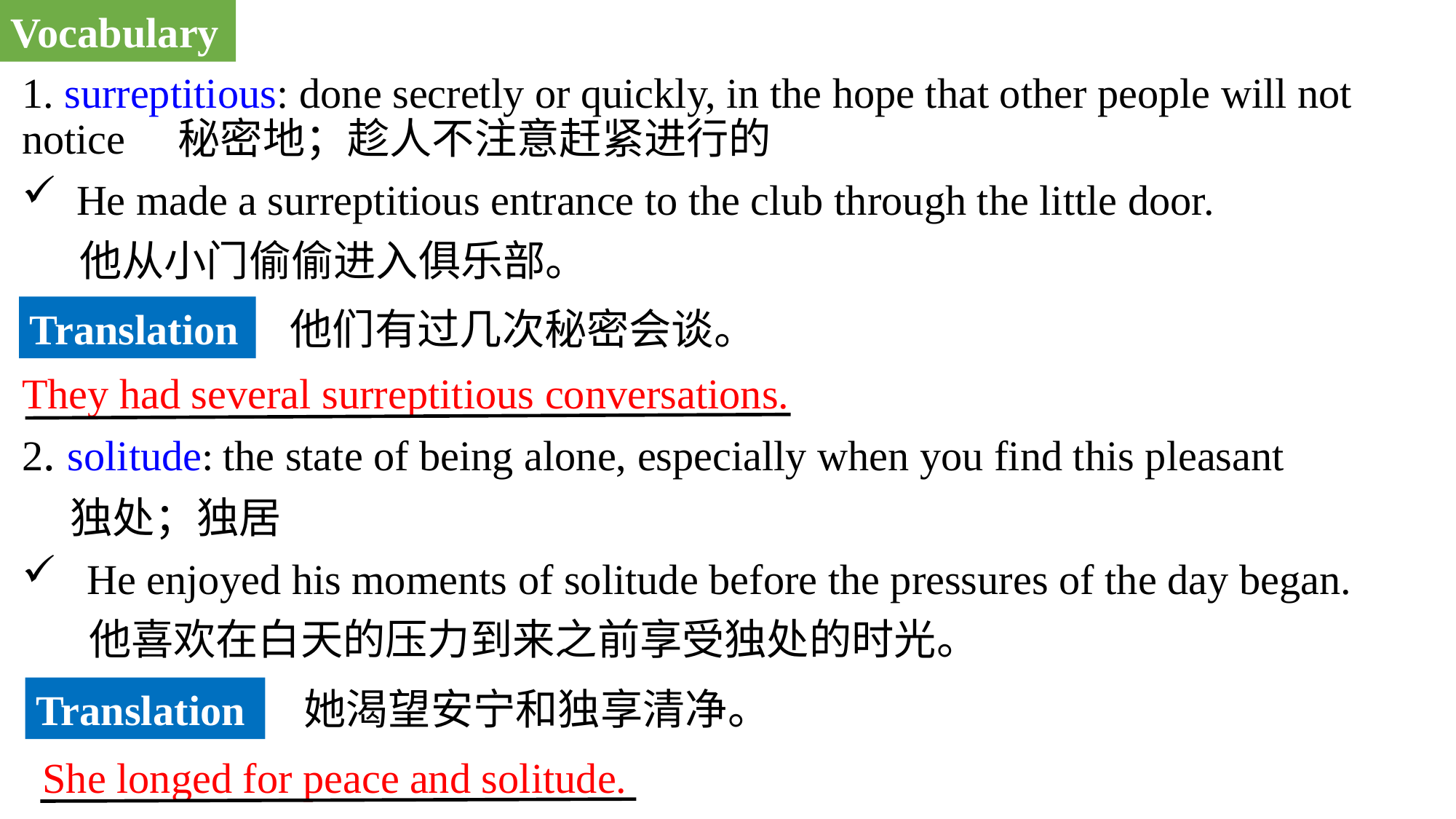

Vocabulary
1. surreptitious: done secretly or quickly, in the hope that other people will not notice    秘密地；趁人不注意赶紧进行的
He made a surreptitious entrance to the club through the little door.
     他从小门偷偷进入俱乐部。

2. solitude: the state of being alone, especially when you find this pleasant
    独处；独居
 He enjoyed his moments of solitude before the pressures of the day began.
      他喜欢在白天的压力到来之前享受独处的时光。
Translation
他们有过几次秘密会谈。
They had several surreptitious conversations.
她渴望安宁和独享清净。
Translation
She longed for peace and solitude.